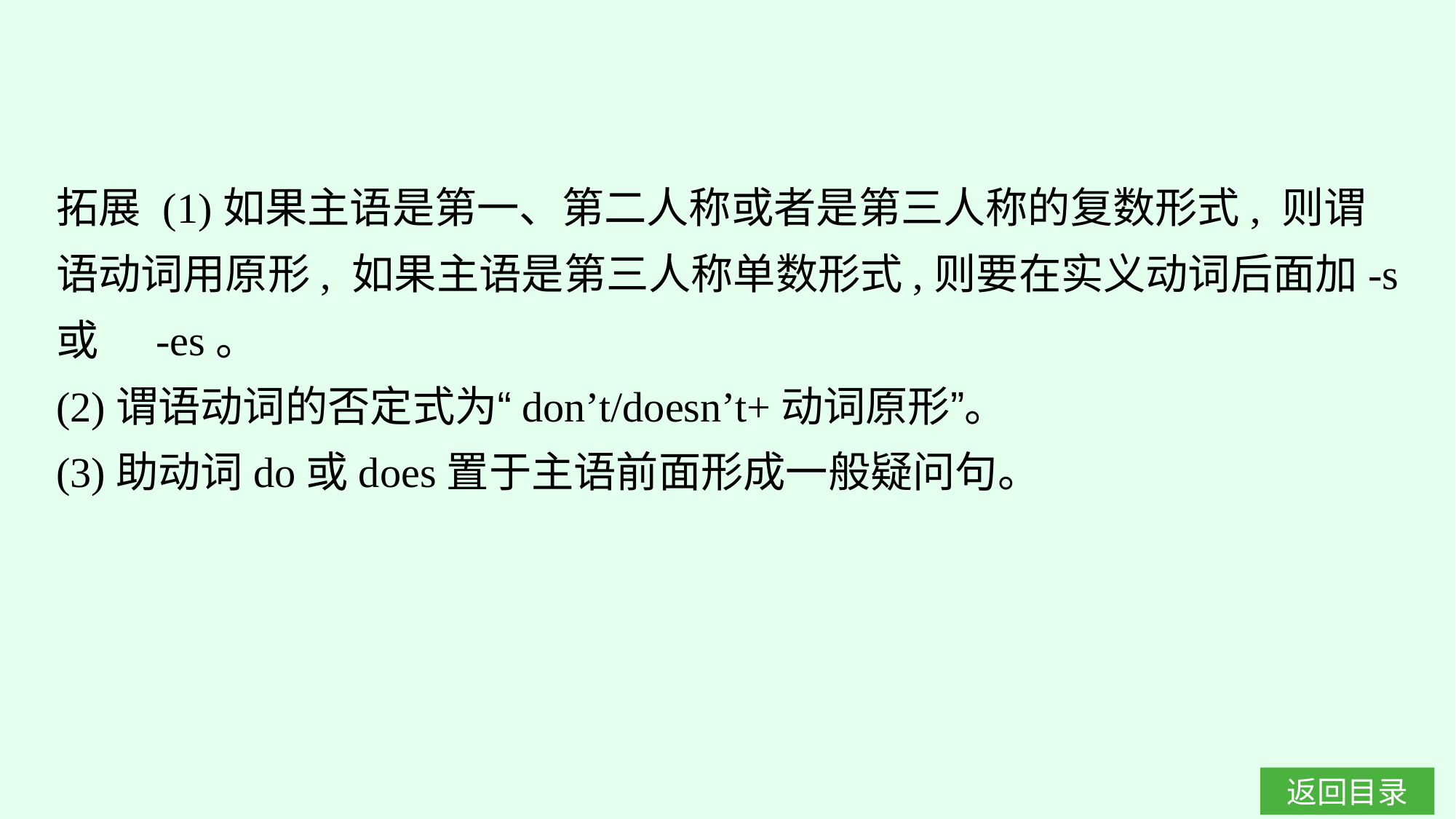

拓展 (1)如果主语是第一、第二人称或者是第三人称的复数形式, 则谓语动词用原形, 如果主语是第三人称单数形式,则要在实义动词后面加-s或    -es。
(2)谓语动词的否定式为“don’t/doesn’t+动词原形”。
(3)助动词do或does置于主语前面形成一般疑问句。